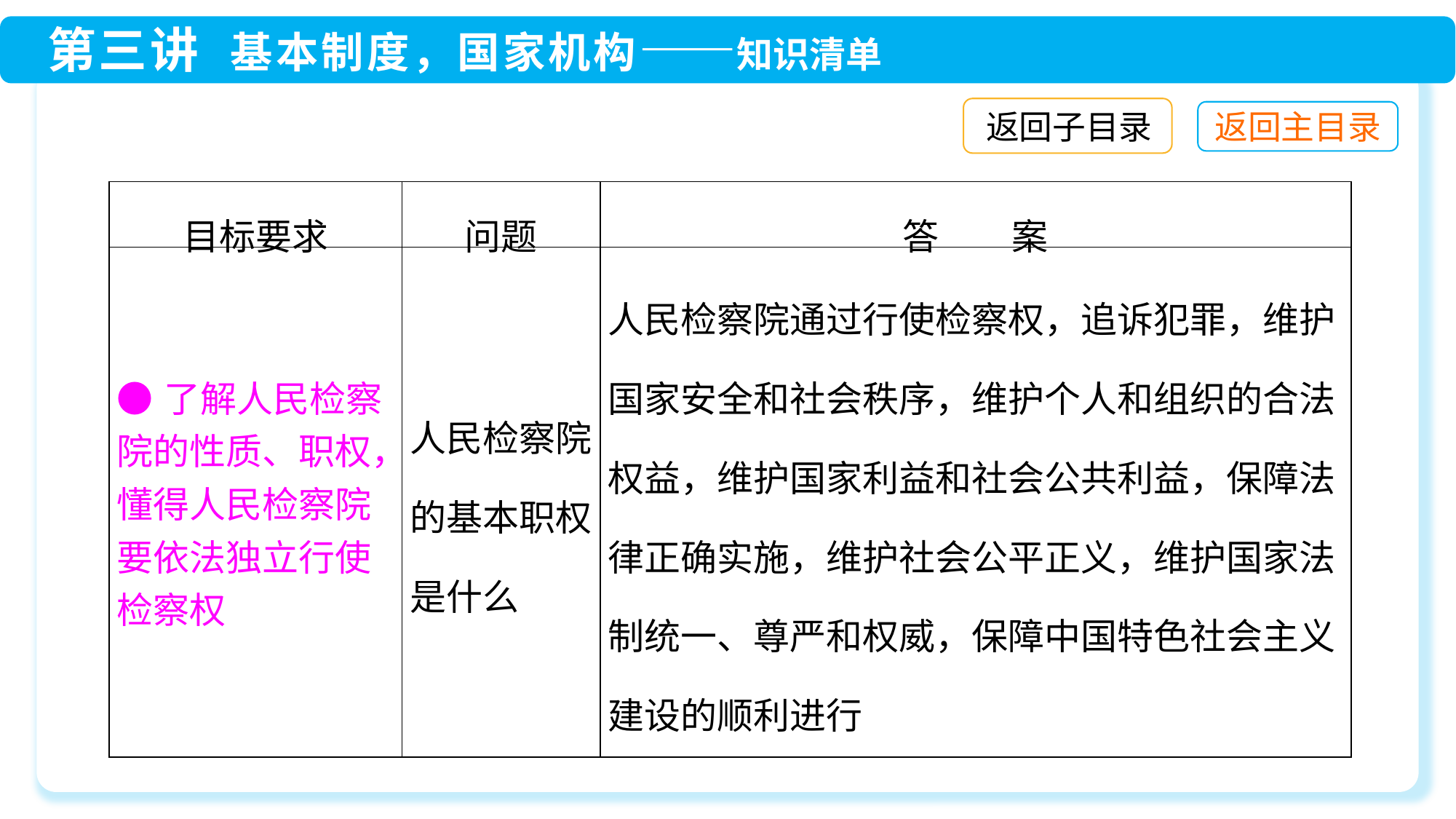

返回子目录
| 目标要求 | 问题 | 答　　案 |
| --- | --- | --- |
| ●了解人民检察院的性质、职权，懂得人民检察院要依法独立行使检察权 | 人民检察院的基本职权是什么 | 人民检察院通过行使检察权，追诉犯罪，维护国家安全和社会秩序，维护个人和组织的合法权益，维护国家利益和社会公共利益，保障法律正确实施，维护社会公平正义，维护国家法制统一、尊严和权威，保障中国特色社会主义建设的顺利进行 |